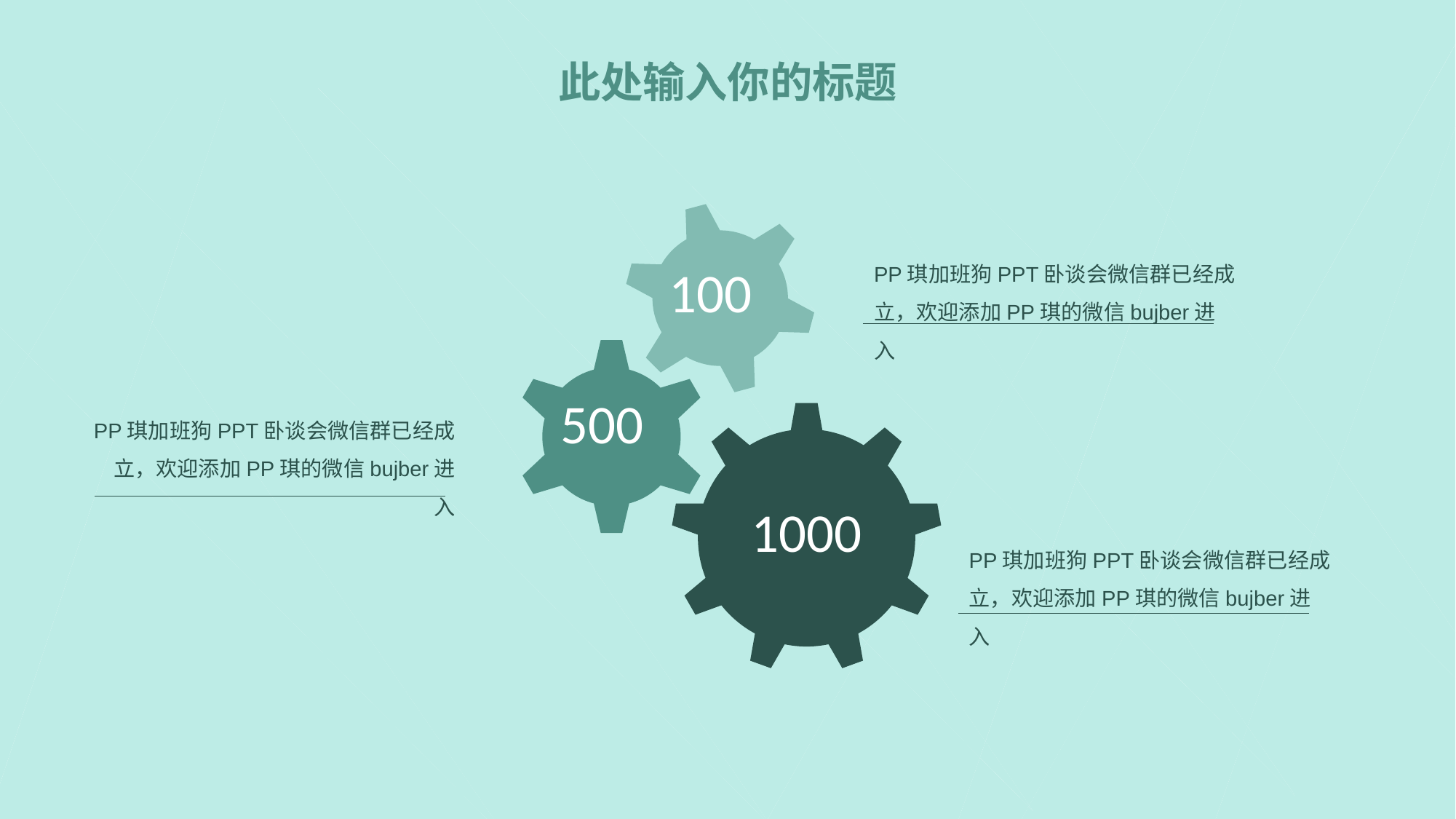

此处输入你的标题

1000
PP琪加班狗PPT卧谈会微信群已经成立，欢迎添加PP琪的微信bujber进入
100
500
PP琪加班狗PPT卧谈会微信群已经成立，欢迎添加PP琪的微信bujber进入
PP琪加班狗PPT卧谈会微信群已经成立，欢迎添加PP琪的微信bujber进入